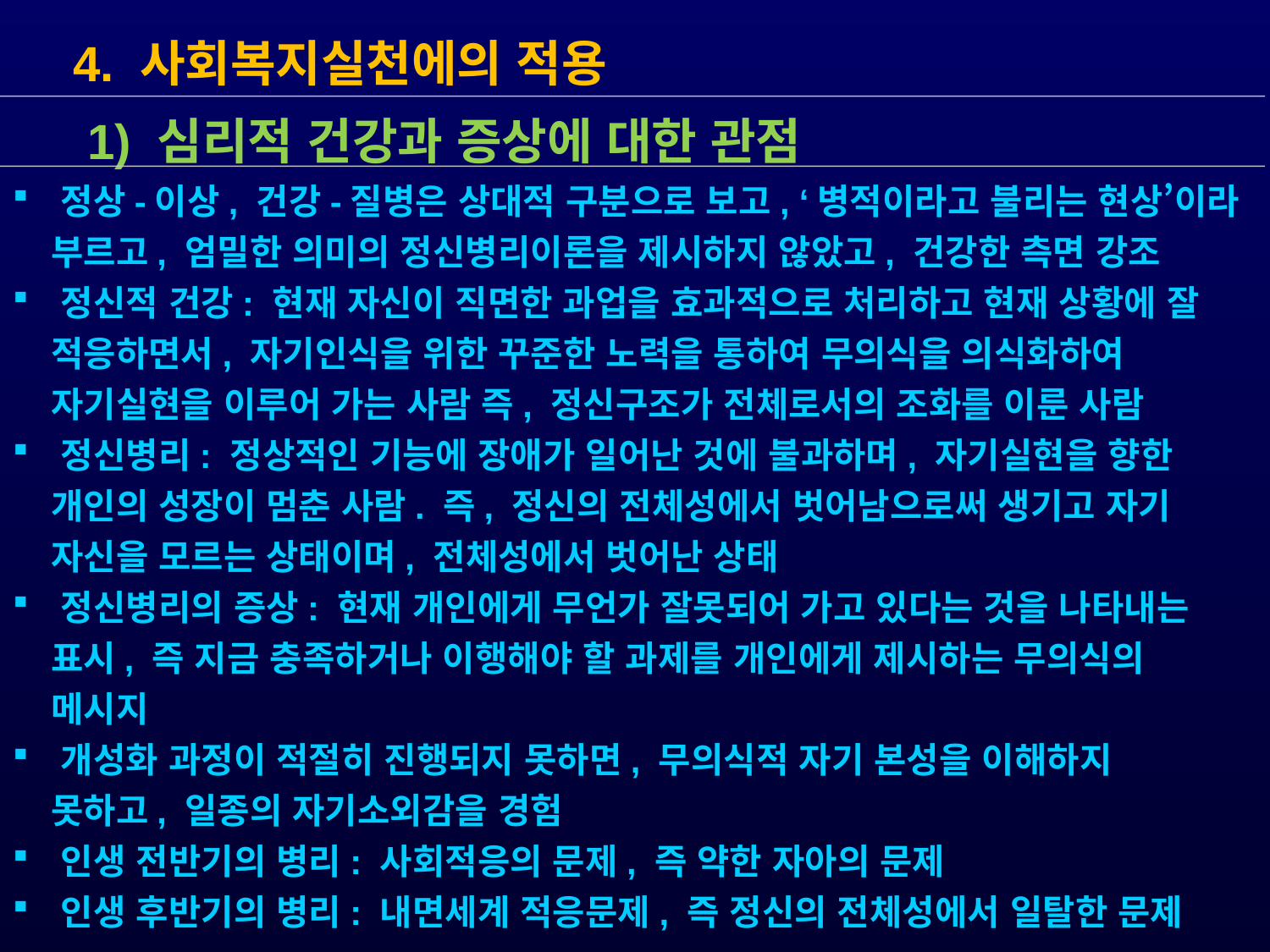

4. 사회복지실천에의 적용

 정상-이상, 건강-질병은 상대적 구분으로 보고, ‘병적이라고 불리는 현상’이라
   부르고, 엄밀한 의미의 정신병리이론을 제시하지 않았고, 건강한 측면 강조
 정신적 건강: 현재 자신이 직면한 과업을 효과적으로 처리하고 현재 상황에 잘
   적응하면서, 자기인식을 위한 꾸준한 노력을 통하여 무의식을 의식화하여
   자기실현을 이루어 가는 사람 즉, 정신구조가 전체로서의 조화를 이룬 사람
 정신병리: 정상적인 기능에 장애가 일어난 것에 불과하며, 자기실현을 향한
   개인의 성장이 멈춘 사람. 즉, 정신의 전체성에서 벗어남으로써 생기고 자기
   자신을 모르는 상태이며, 전체성에서 벗어난 상태
 정신병리의 증상: 현재 개인에게 무언가 잘못되어 가고 있다는 것을 나타내는
   표시, 즉 지금 충족하거나 이행해야 할 과제를 개인에게 제시하는 무의식의
   메시지
 개성화 과정이 적절히 진행되지 못하면, 무의식적 자기 본성을 이해하지
   못하고, 일종의 자기소외감을 경험
 인생 전반기의 병리: 사회적응의 문제, 즉 약한 자아의 문제
 인생 후반기의 병리: 내면세계 적응문제, 즉 정신의 전체성에서 일탈한 문제
  1) 심리적 건강과 증상에 대한 관점